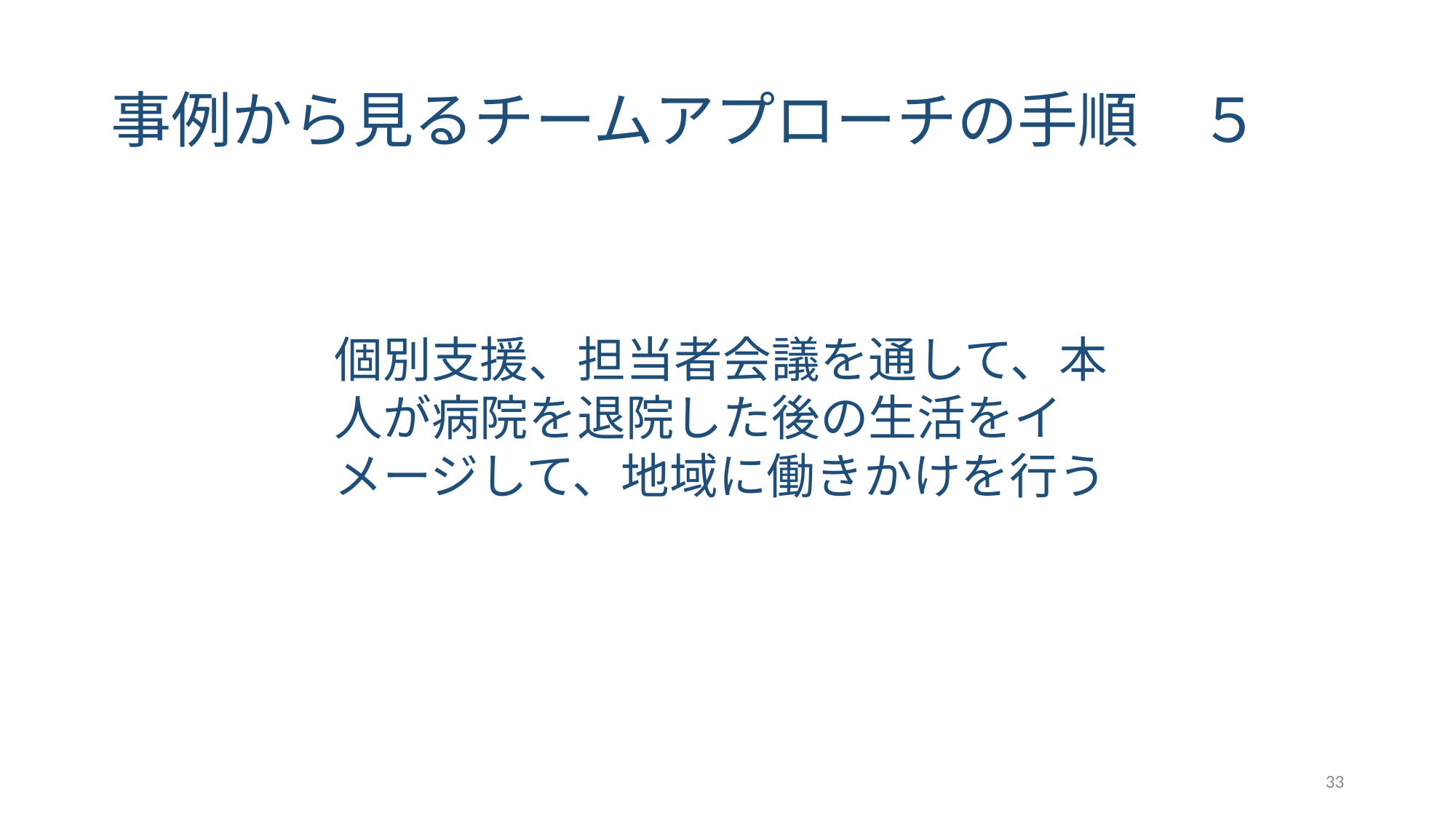

# 事例から見るチームアプローチの手順　５
個別支援、担当者会議を通して、本人が病院を退院した後の生活をイメージして、地域に働きかけを行う
33